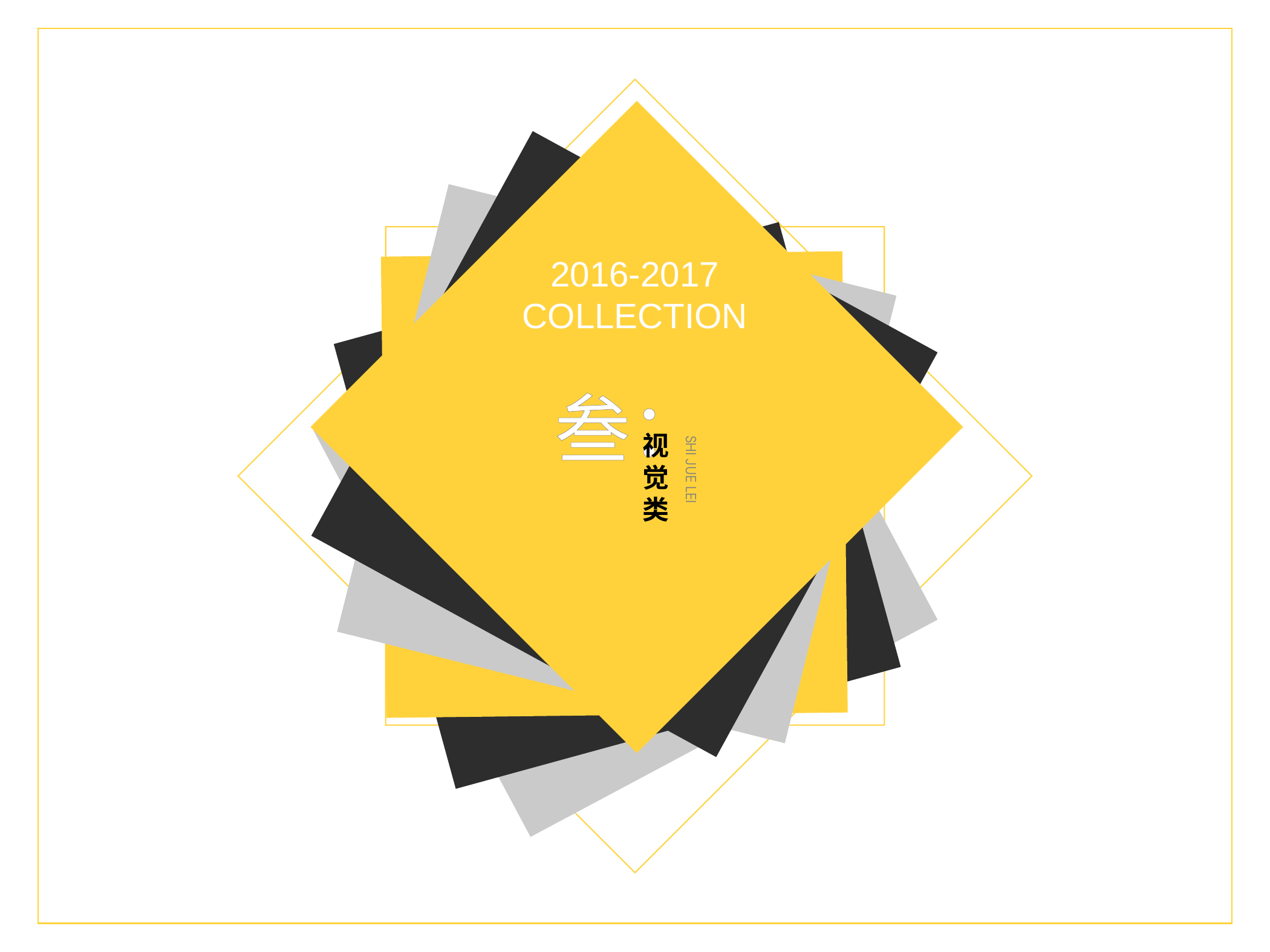

2016-2017
COLLECTION
叁：
视
觉
类
SHI JUE LEI